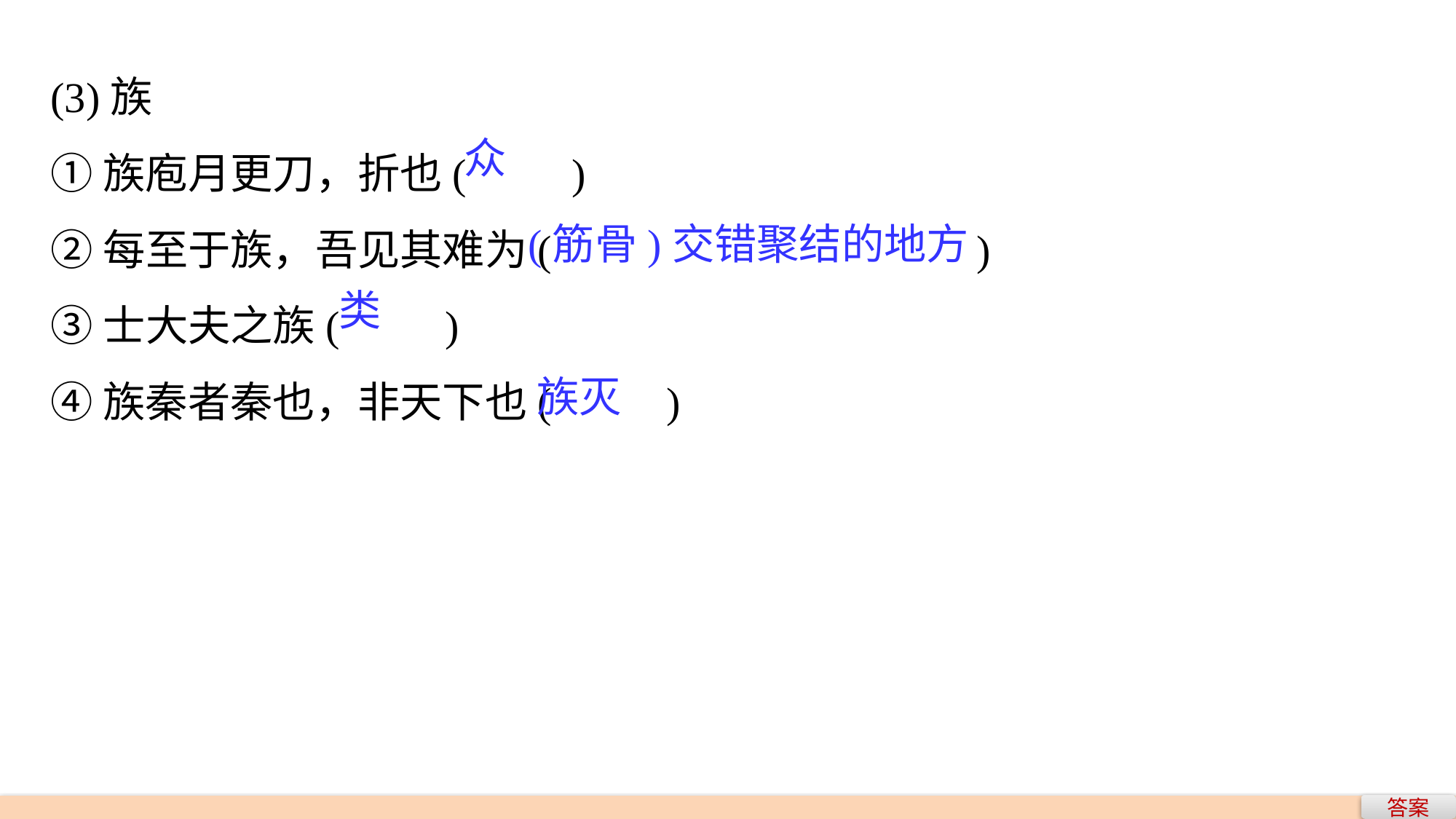

(3)族
①族庖月更刀，折也(　　)
②每至于族，吾见其难为(　　　			　)
③士大夫之族(　　)
④族秦者秦也，非天下也(　　 )
众
(筋骨)交错聚结的地方
类
族灭
答案